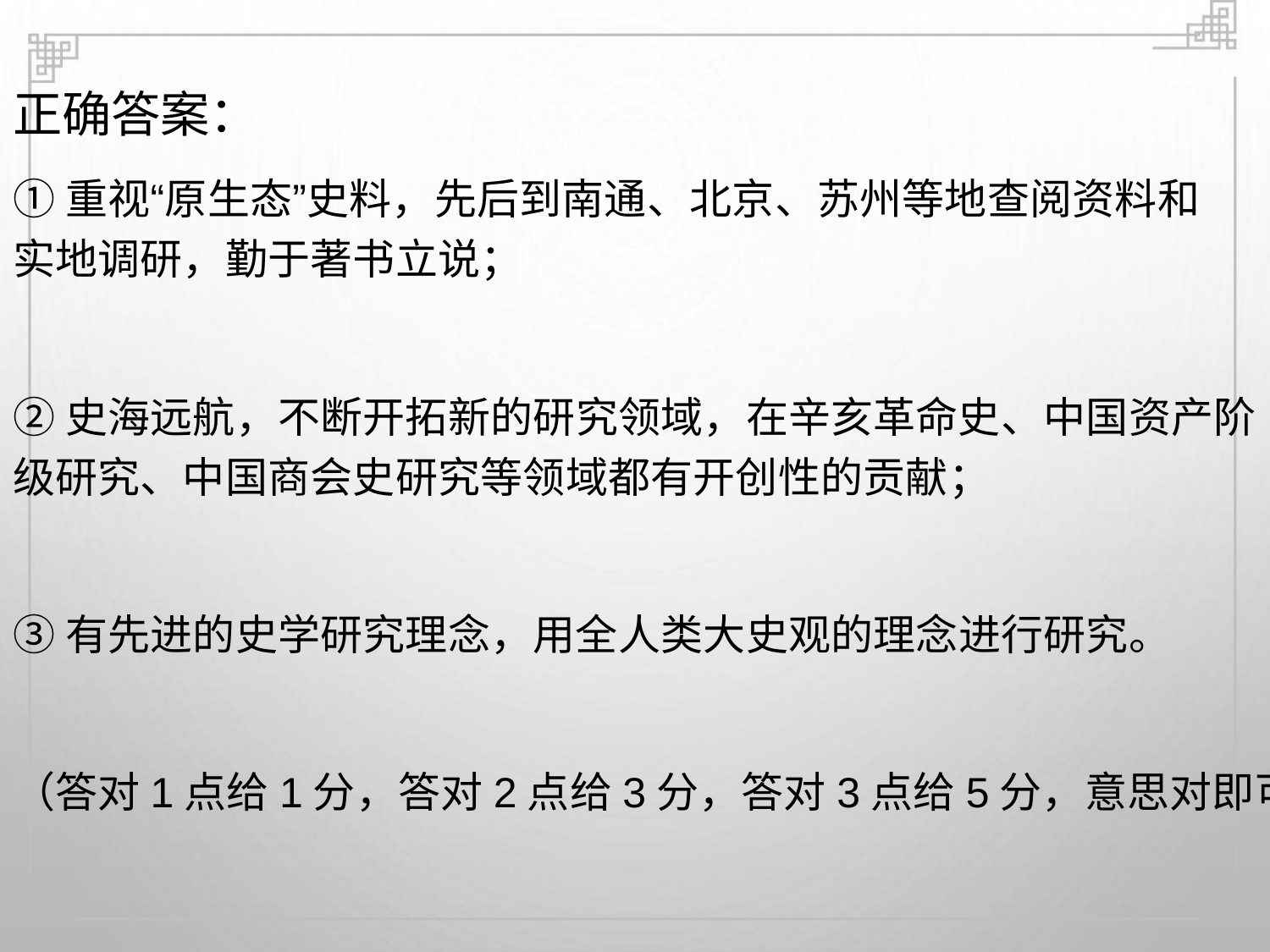

正确答案：
①重视“原生态”史料，先后到南通、北京、苏州等地查阅资料和
实地调研，勤于著书立说；
②史海远航，不断开拓新的研究领域，在辛亥革命史、中国资产阶
级研究、中国商会史研究等领域都有开创性的贡献；
③有先进的史学研究理念，用全人类大史观的理念进行研究。
（答对1点给1分，答对2点给3分，答对3点给5分，意思对即可）